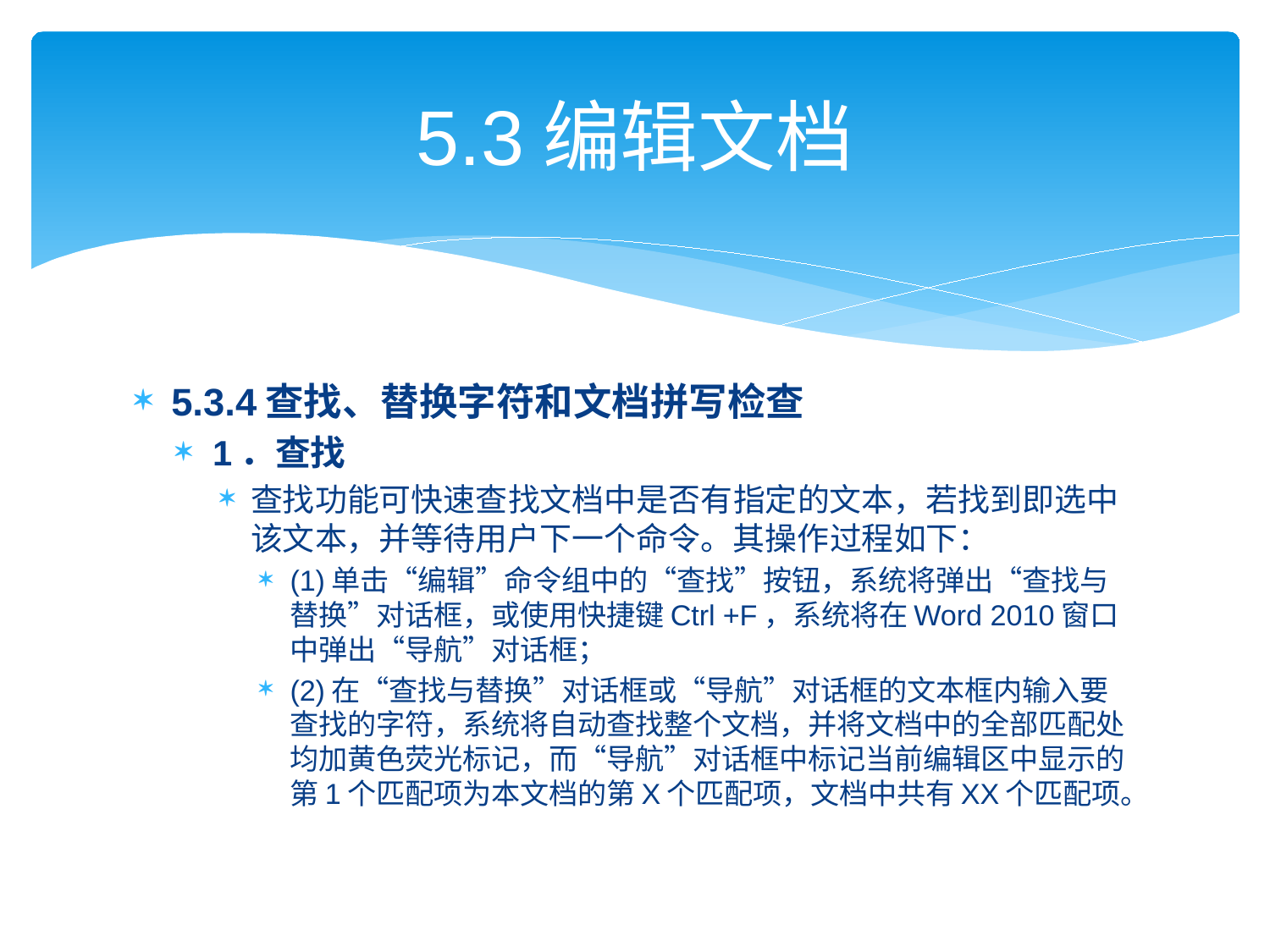

# 5.3编辑文档
5.3.4查找、替换字符和文档拼写检查
1．查找
查找功能可快速查找文档中是否有指定的文本，若找到即选中该文本，并等待用户下一个命令。其操作过程如下：
(1)单击“编辑”命令组中的“查找”按钮，系统将弹出“查找与替换”对话框，或使用快捷键Ctrl +F，系统将在Word 2010窗口中弹出“导航”对话框；
(2)在“查找与替换”对话框或“导航”对话框的文本框内输入要查找的字符，系统将自动查找整个文档，并将文档中的全部匹配处均加黄色荧光标记，而“导航”对话框中标记当前编辑区中显示的第1个匹配项为本文档的第X个匹配项，文档中共有XX个匹配项。